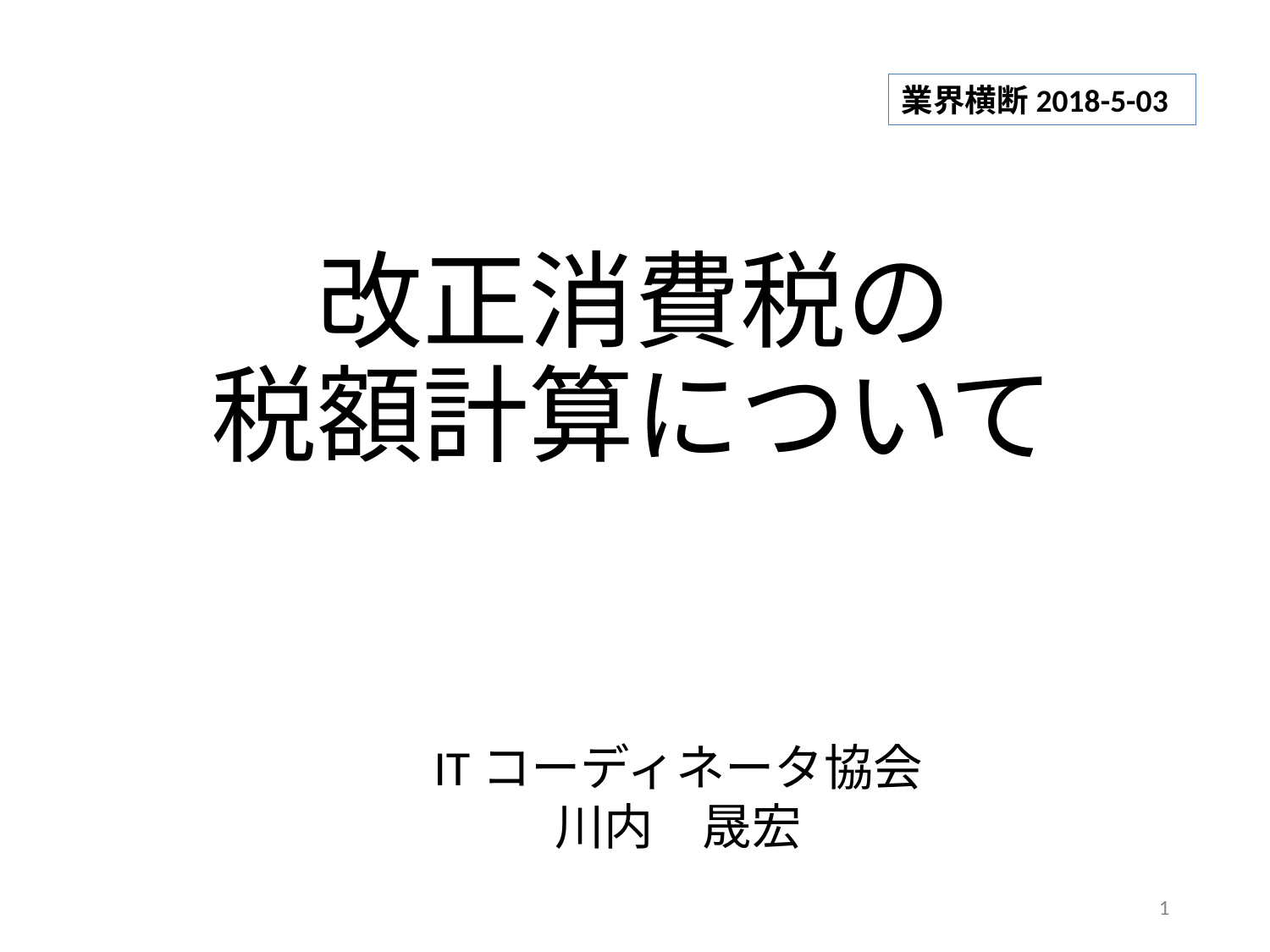

業界横断2018-5-03
# 改正消費税の 税額計算について
ITコーディネータ協会
川内　晟宏
1